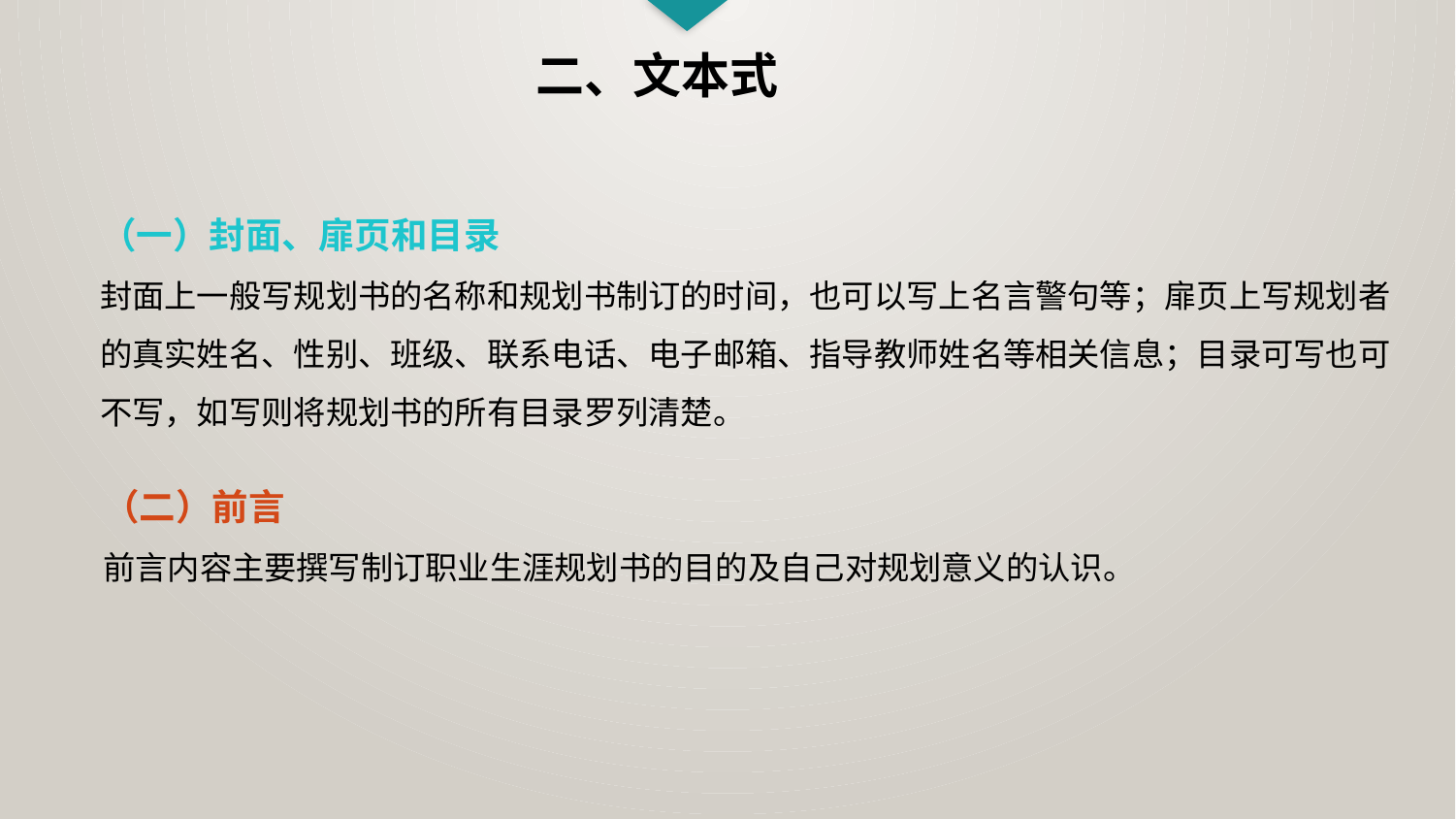

二、文本式
（一）封面、扉页和目录
封面上一般写规划书的名称和规划书制订的时间，也可以写上名言警句等；扉页上写规划者的真实姓名、性别、班级、联系电话、电子邮箱、指导教师姓名等相关信息；目录可写也可不写，如写则将规划书的所有目录罗列清楚。
（二）前言
前言内容主要撰写制订职业生涯规划书的目的及自己对规划意义的认识。
64